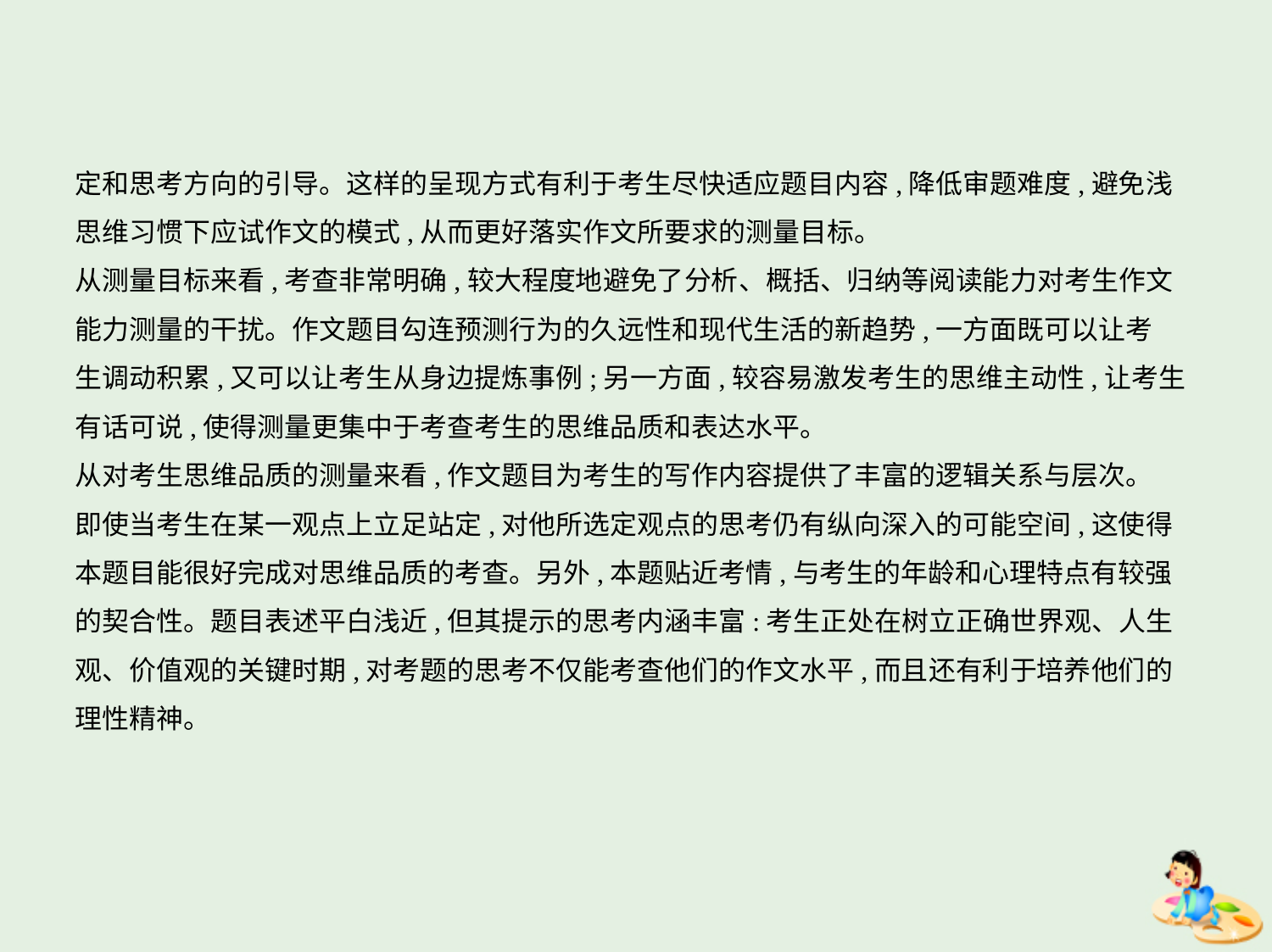

定和思考方向的引导。这样的呈现方式有利于考生尽快适应题目内容,降低审题难度,避免浅
思维习惯下应试作文的模式,从而更好落实作文所要求的测量目标。
从测量目标来看,考查非常明确,较大程度地避免了分析、概括、归纳等阅读能力对考生作文
能力测量的干扰。作文题目勾连预测行为的久远性和现代生活的新趋势,一方面既可以让考
生调动积累,又可以让考生从身边提炼事例;另一方面,较容易激发考生的思维主动性,让考生
有话可说,使得测量更集中于考查考生的思维品质和表达水平。
从对考生思维品质的测量来看,作文题目为考生的写作内容提供了丰富的逻辑关系与层次。
即使当考生在某一观点上立足站定,对他所选定观点的思考仍有纵向深入的可能空间,这使得
本题目能很好完成对思维品质的考查。另外,本题贴近考情,与考生的年龄和心理特点有较强
的契合性。题目表述平白浅近,但其提示的思考内涵丰富:考生正处在树立正确世界观、人生
观、价值观的关键时期,对考题的思考不仅能考查他们的作文水平,而且还有利于培养他们的
理性精神。